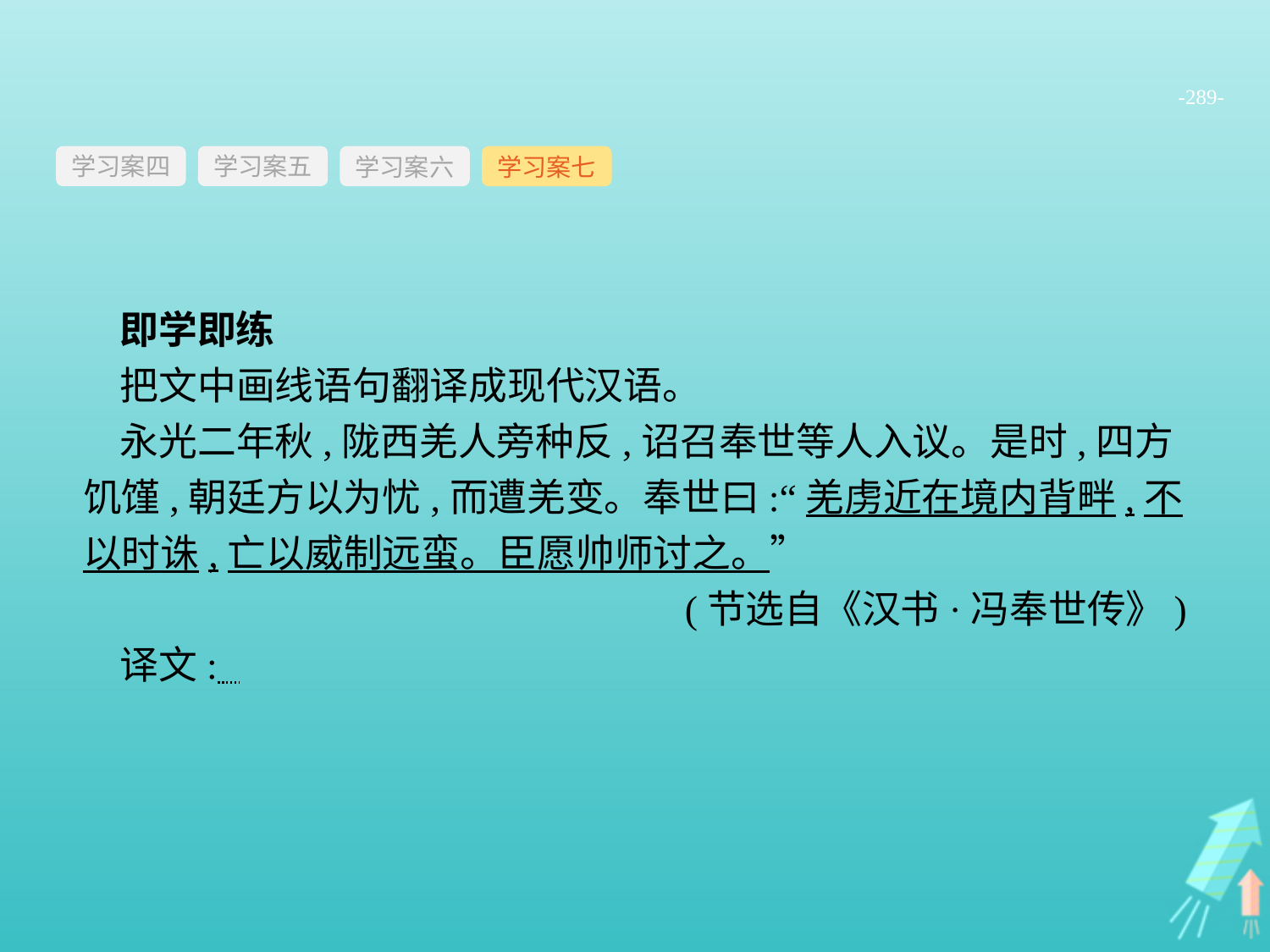

-289-
学习案四
学习案六
学习案七
学习案五
即学即练
把文中画线语句翻译成现代汉语。
永光二年秋,陇西羌人旁种反,诏召奉世等人入议。是时,四方饥馑,朝廷方以为忧,而遭羌变。奉世曰:“羌虏近在境内背畔,不以时诛,亡以威制远蛮。臣愿帅师讨之。”
(节选自《汉书·冯奉世传》)
译文: